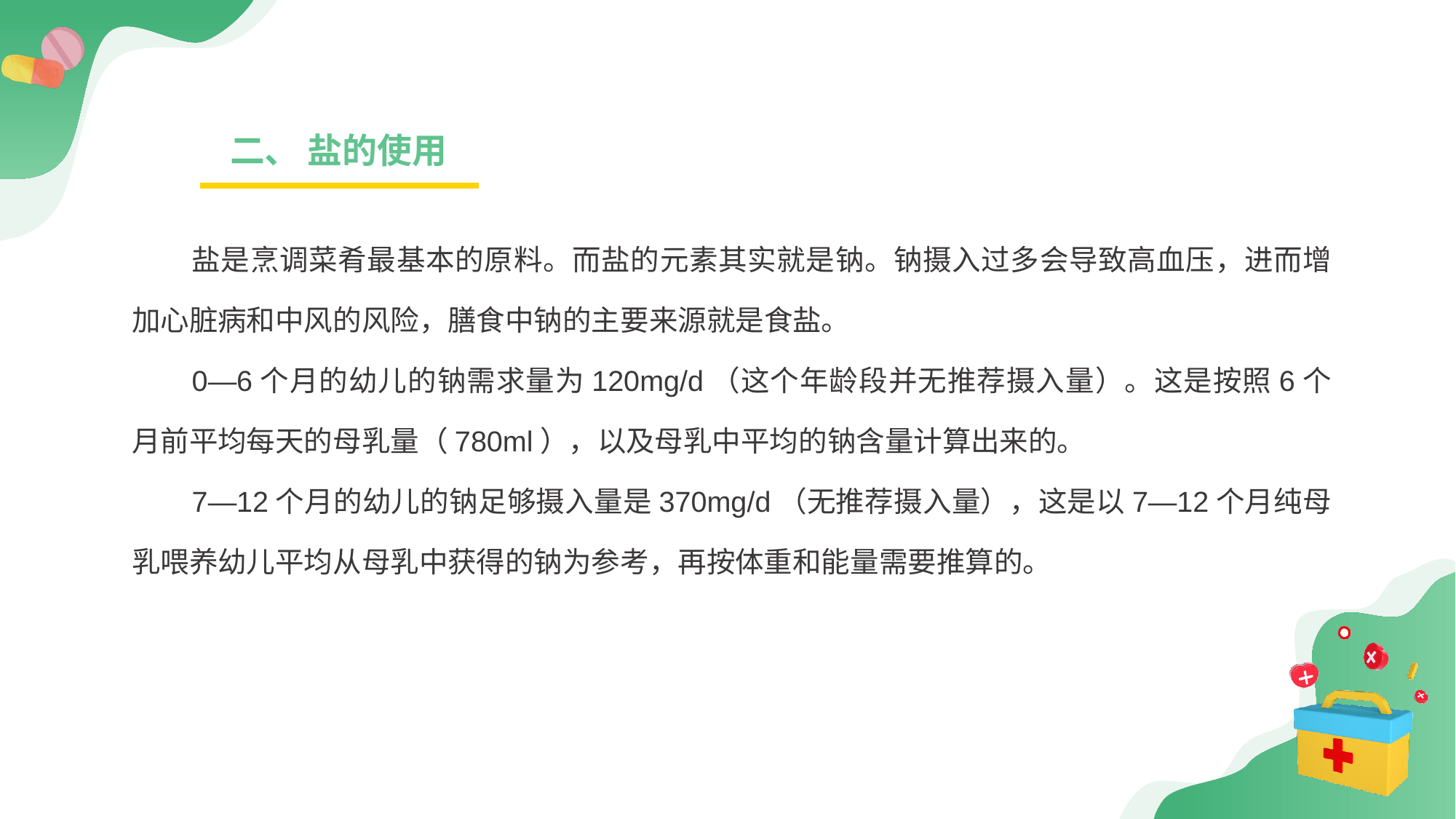

二、 盐的使用
盐是烹调菜肴最基本的原料。而盐的元素其实就是钠。钠摄入过多会导致高血压，进而增加心脏病和中风的风险，膳食中钠的主要来源就是食盐。
0—6个月的幼儿的钠需求量为120mg/d（这个年龄段并无推荐摄入量）。这是按照6个月前平均每天的母乳量（780ml），以及母乳中平均的钠含量计算出来的。
7—12个月的幼儿的钠足够摄入量是370mg/d（无推荐摄入量），这是以7—12个月纯母乳喂养幼儿平均从母乳中获得的钠为参考，再按体重和能量需要推算的。